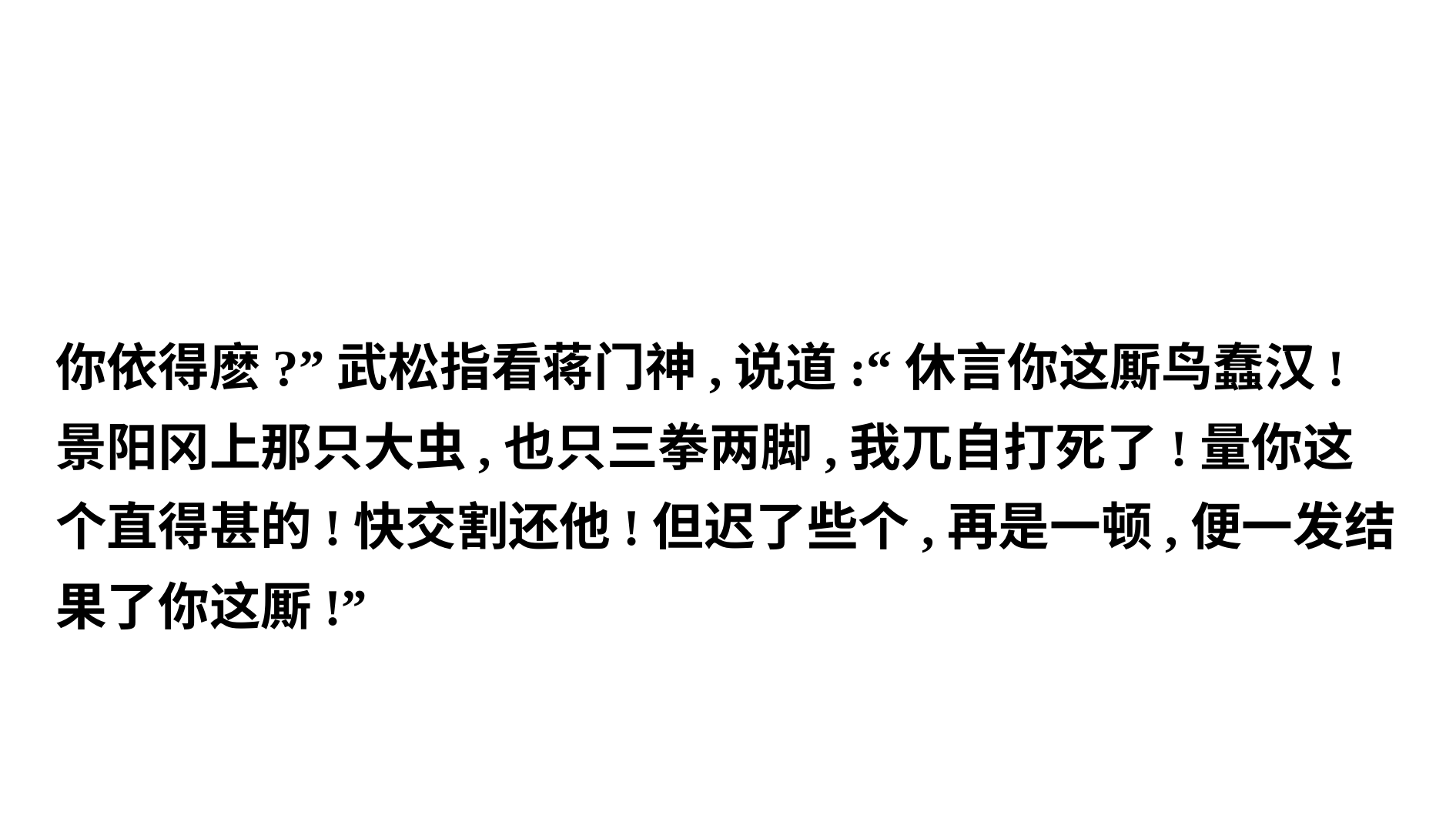

你依得麽?”武松指看蒋门神,说道:“休言你这厮鸟蠢汉!景阳冈上那只大虫,也只三拳两脚,我兀自打死了!量你这个直得甚的!快交割还他!但迟了些个,再是一顿,便一发结果了你这厮!”